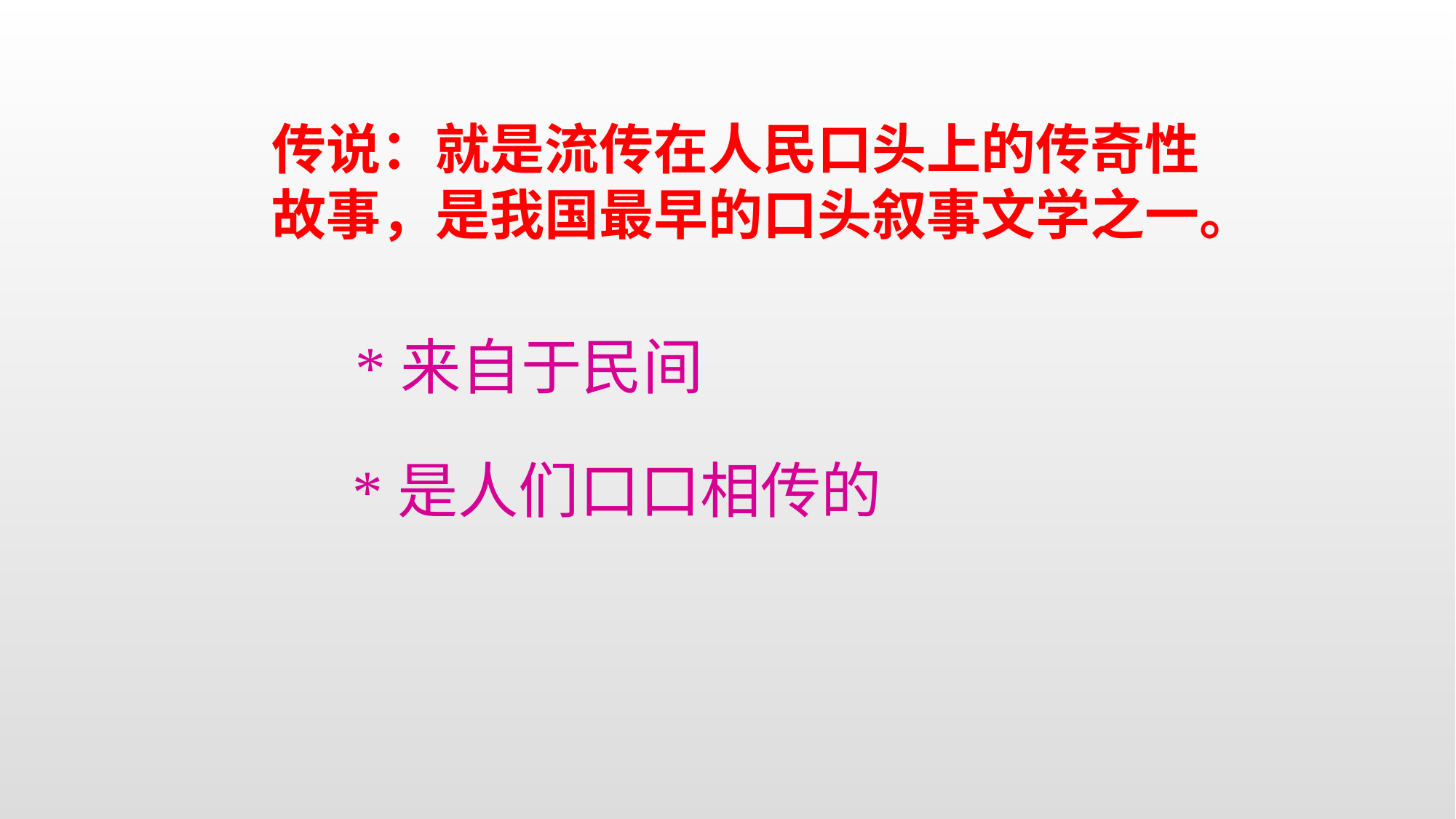

传说：就是流传在人民口头上的传奇性故事，是我国最早的口头叙事文学之一。
*来自于民间
*是人们口口相传的